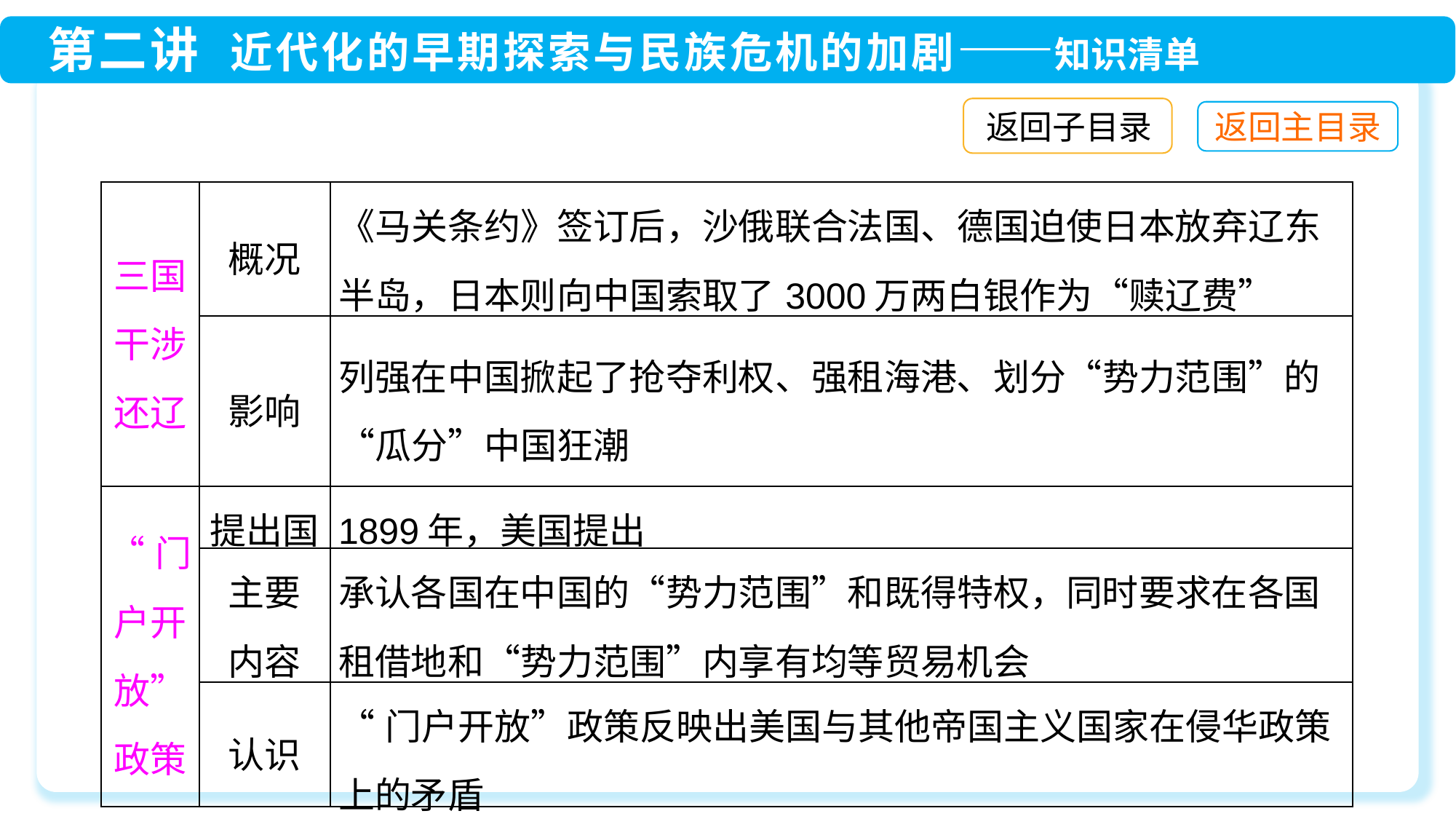

返回子目录
| 三国干涉还辽 | 概况 | 《马关条约》签订后，沙俄联合法国、德国迫使日本放弃辽东半岛，日本则向中国索取了3000万两白银作为“赎辽费” |
| --- | --- | --- |
|  | 影响 | 列强在中国掀起了抢夺利权、强租海港、划分“势力范围”的“瓜分”中国狂潮 |
| “门户开放”政策 | 提出国 | 1899年，美国提出 |
|  | 主要 内容 | 承认各国在中国的“势力范围”和既得特权，同时要求在各国租借地和“势力范围”内享有均等贸易机会 |
|  | 认识 | “门户开放”政策反映出美国与其他帝国主义国家在侵华政策上的矛盾 |